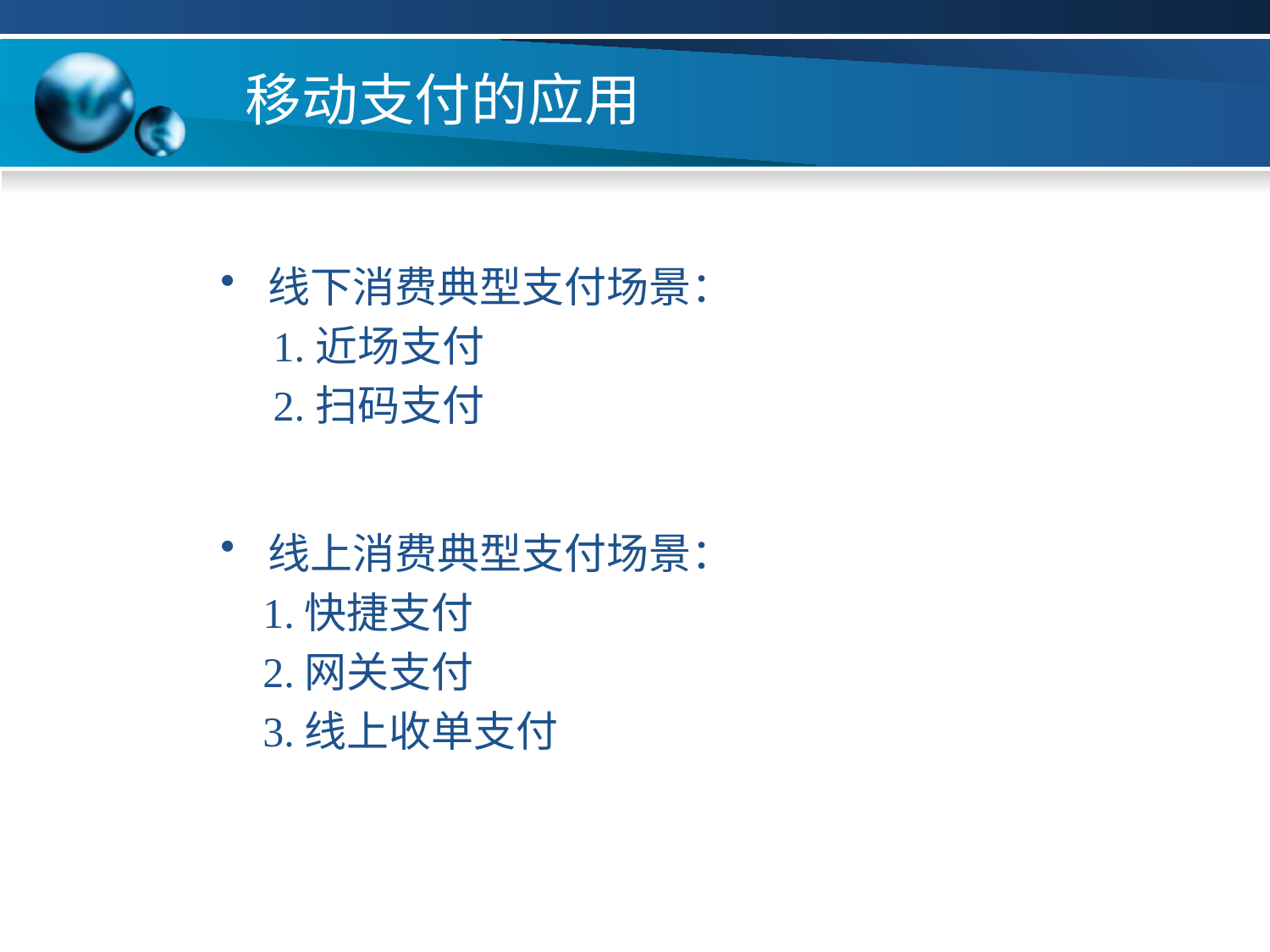

# 移动支付的应用
线下消费典型支付场景：
     1.近场支付
     2.扫码支付
线上消费典型支付场景：
    1.快捷支付
    2.网关支付
    3.线上收单支付